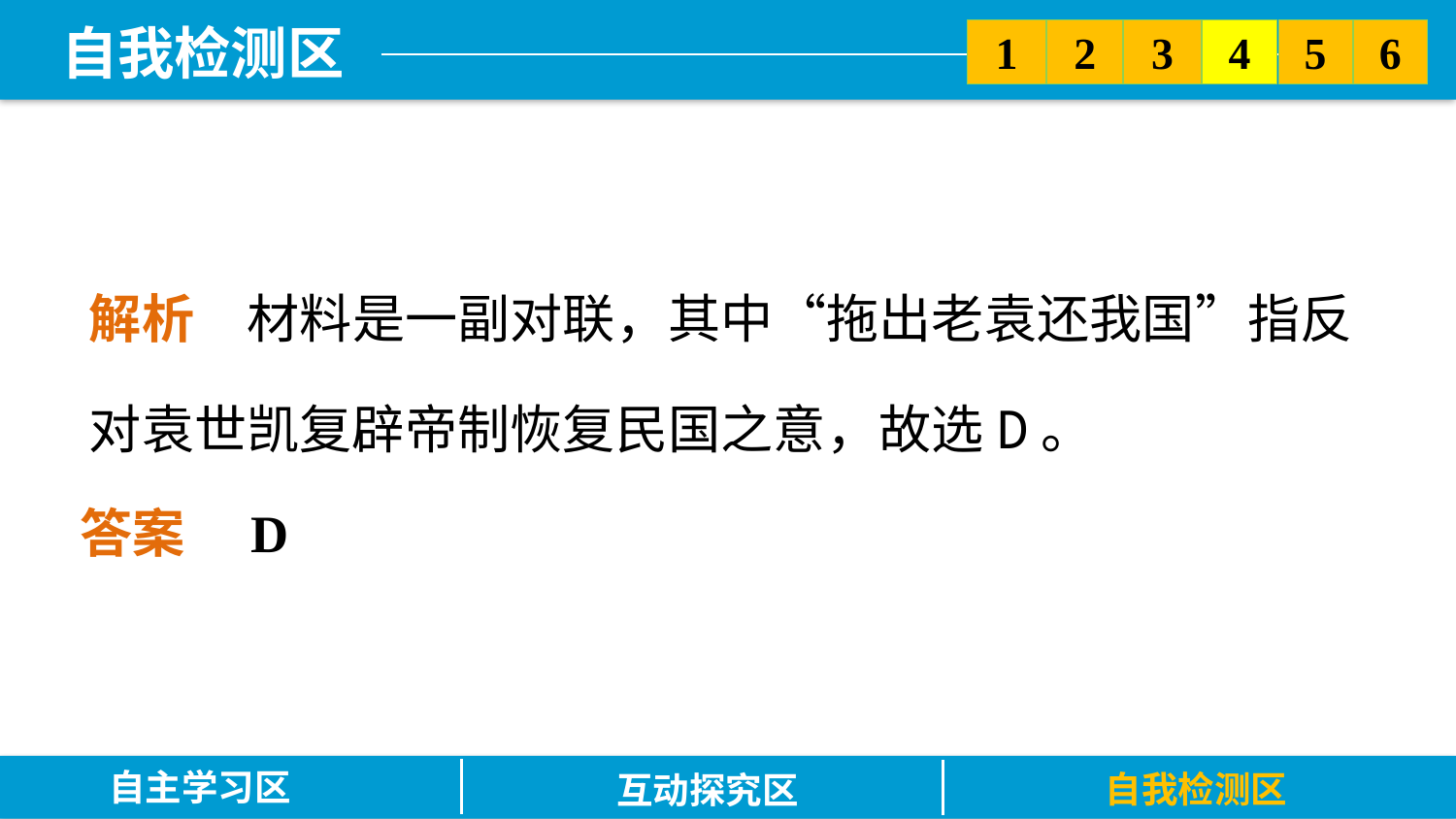

5
6
2
3
1
4
解析　材料是一副对联，其中“拖出老袁还我国”指反对袁世凯复辟帝制恢复民国之意，故选D。
答案　D
自主学习区
自我检测区
互动探究区